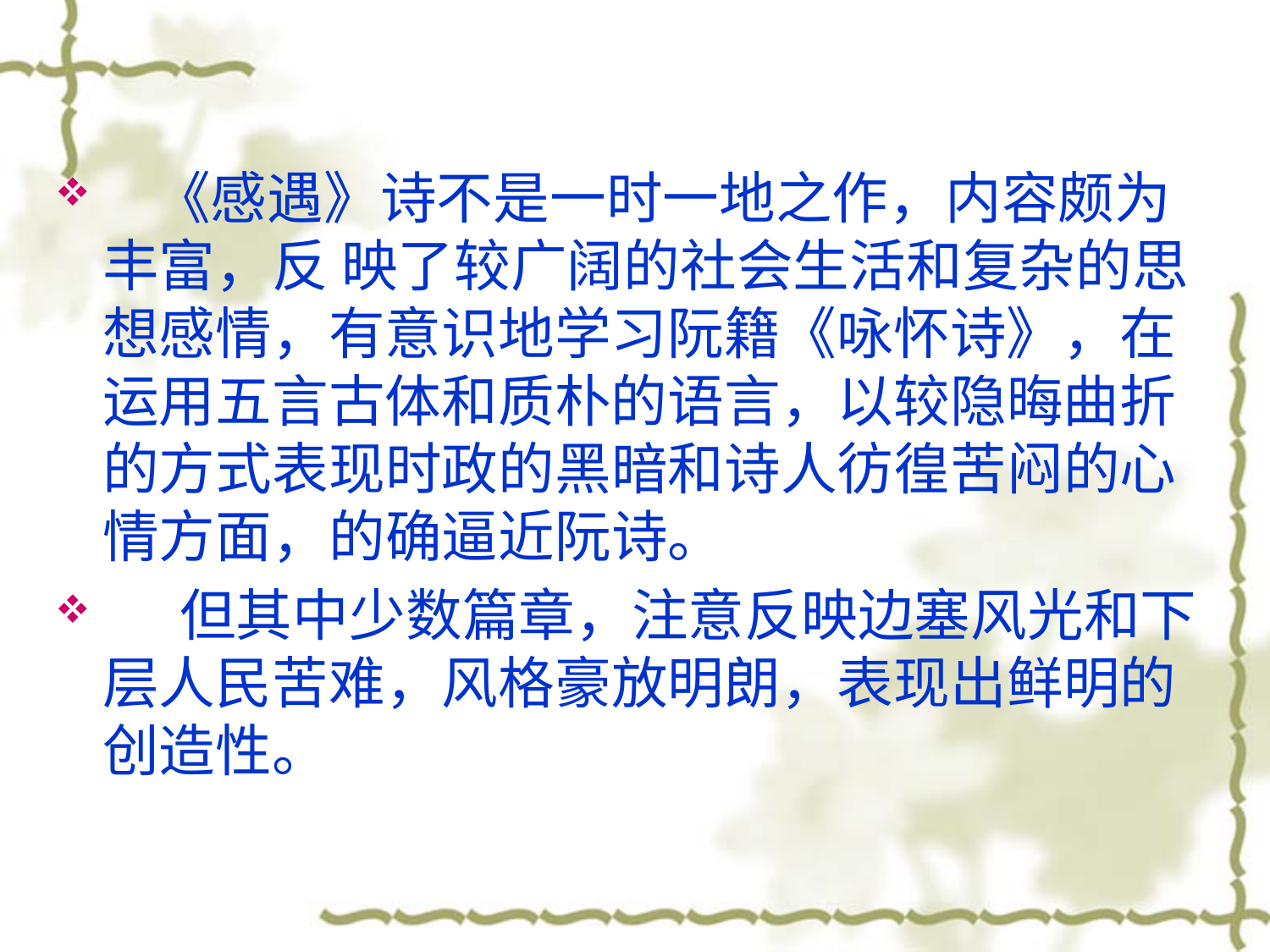

#
   《感遇》诗不是一时一地之作，内容颇为丰富，反 映了较广阔的社会生活和复杂的思想感情，有意识地学习阮籍《咏怀诗》，在运用五言古体和质朴的语言，以较隐晦曲折 的方式表现时政的黑暗和诗人彷徨苦闷的心情方面，的确逼近阮诗。
     但其中少数篇章，注意反映边塞风光和下层人民苦难，风格豪放明朗，表现出鲜明的创造性。